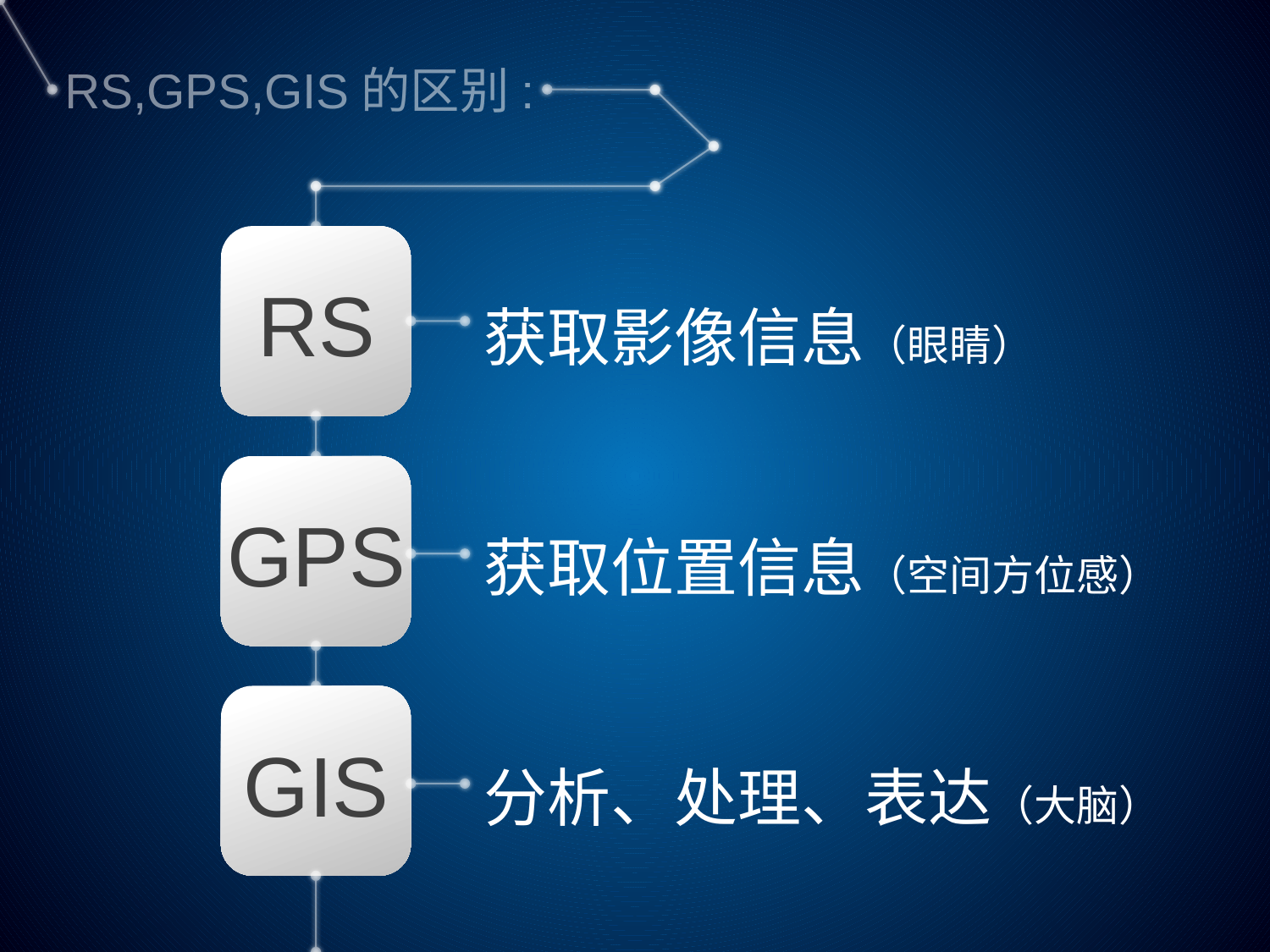

RS,GPS,GIS的区别:

RS
获取影像信息（眼睛）

GPS
获取位置信息（空间方位感）

GIS
分析、处理、表达（大脑）